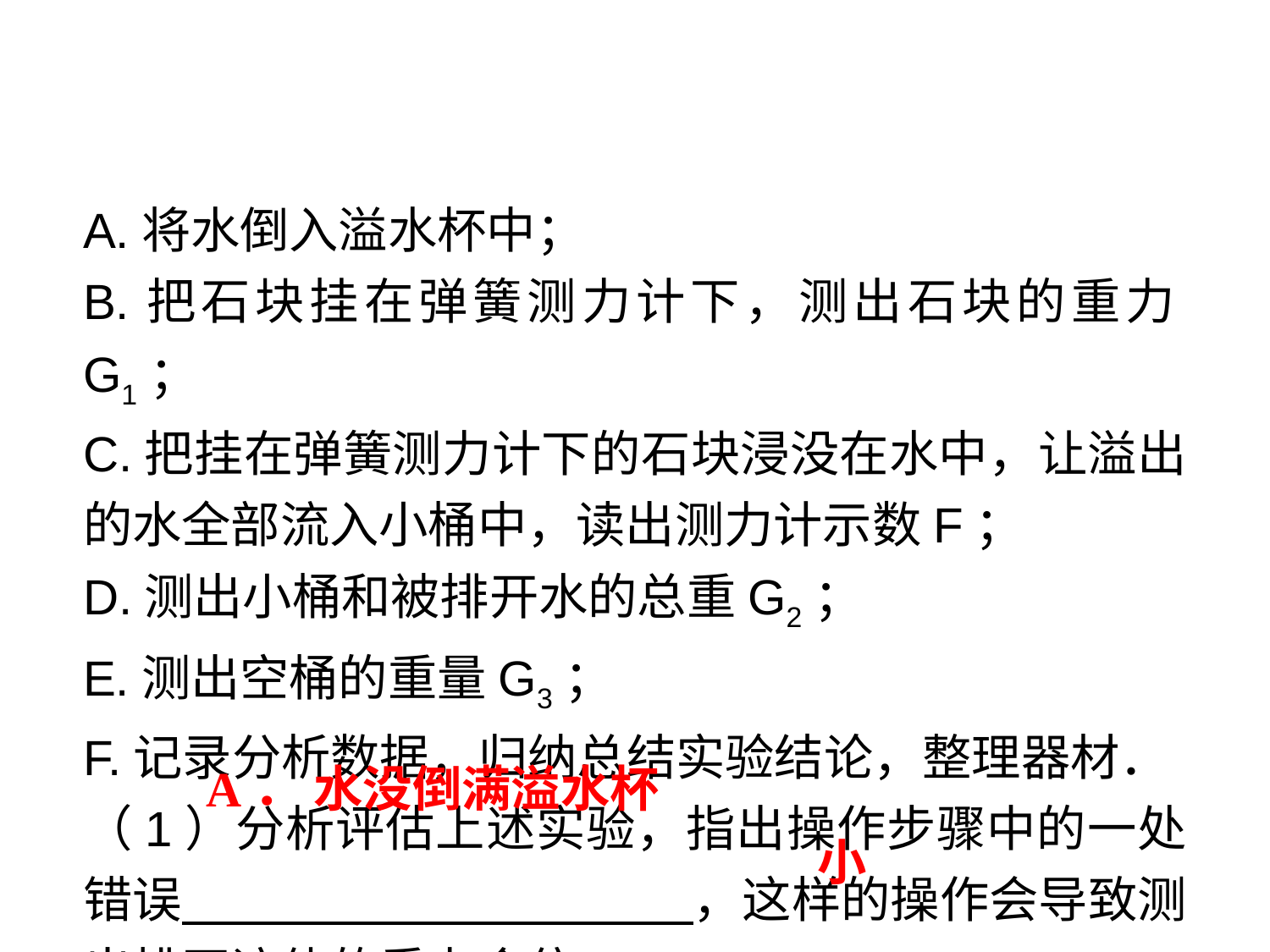

A.将水倒入溢水杯中；
B.把石块挂在弹簧测力计下，测出石块的重力G1；
C.把挂在弹簧测力计下的石块浸没在水中，让溢出的水全部流入小桶中，读出测力计示数F；
D.测出小桶和被排开水的总重G2；
E.测出空桶的重量G3；
F.记录分析数据，归纳总结实验结论，整理器材．
（1）分析评估上述实验，指出操作步骤中的一处错误　　　　　　　      　　，这样的操作会导致测出排开液体的重力会偏　　      　　．
A． 水没倒满溢水杯
小